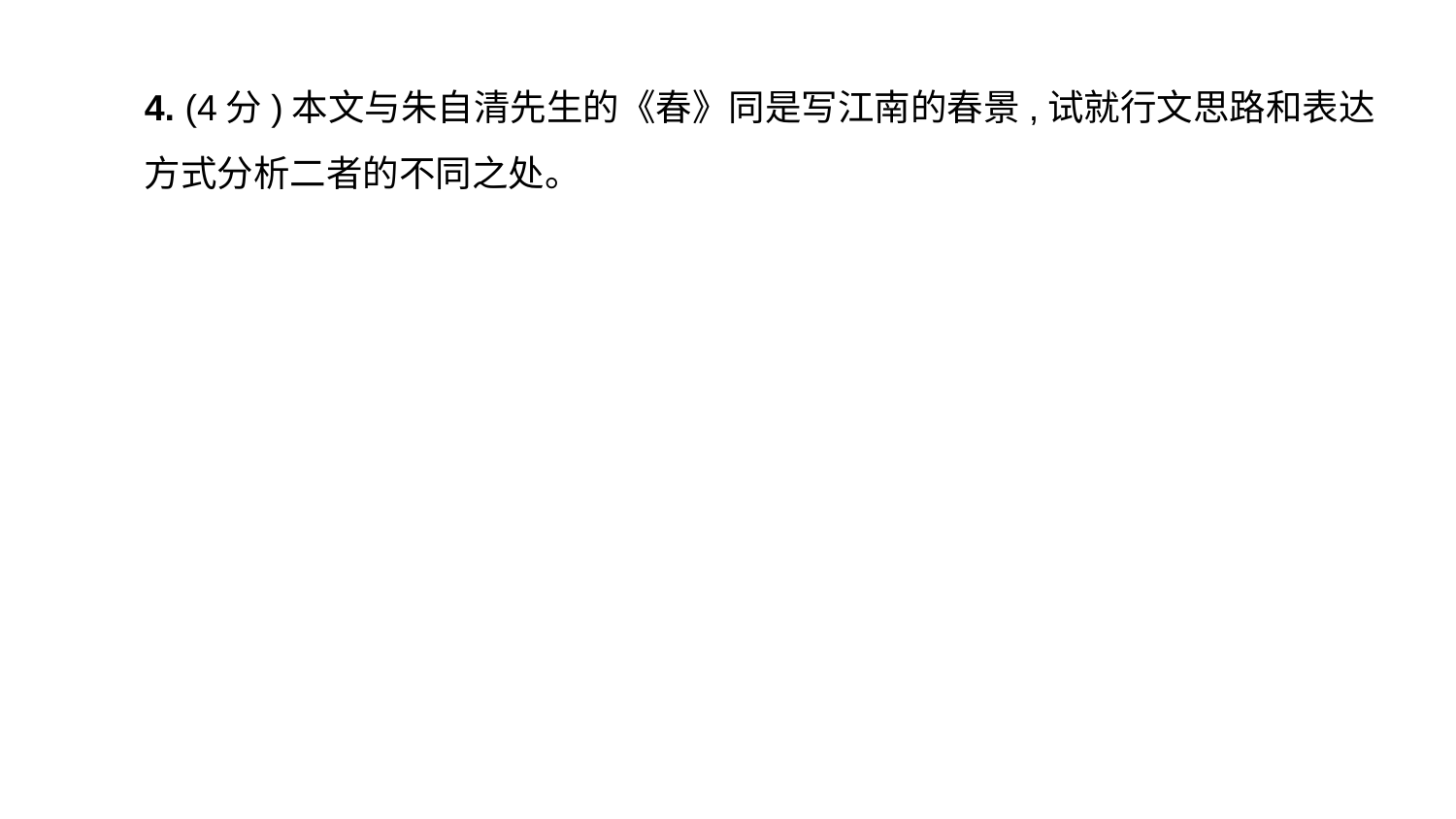

4. (4分)本文与朱自清先生的《春》同是写江南的春景,试就行文思路和表达方式分析二者的不同之处。